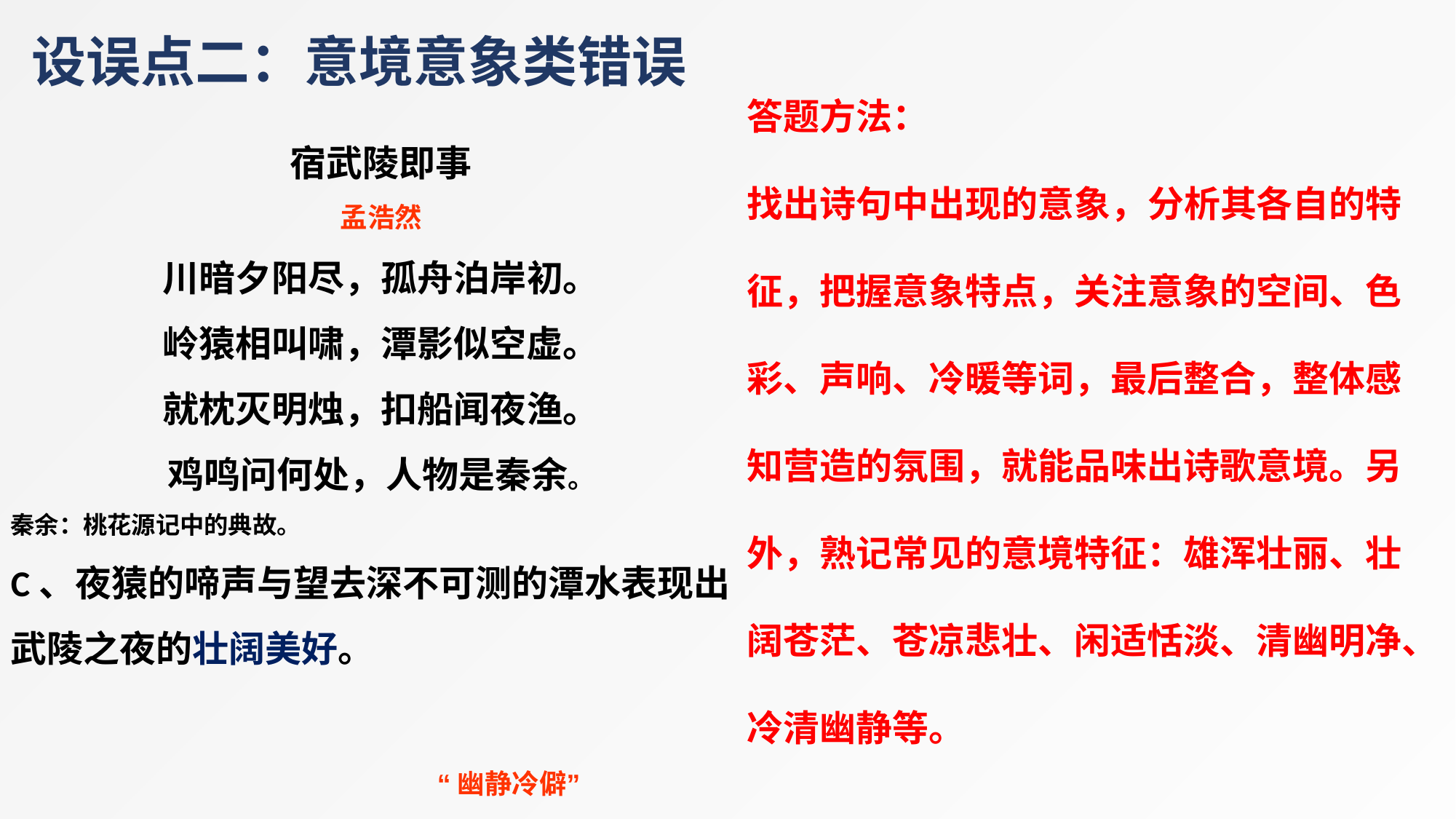

设误点二：意境意象类错误
答题方法：
找出诗句中出现的意象，分析其各自的特征，把握意象特点，关注意象的空间、色彩、声响、冷暖等词，最后整合，整体感知营造的氛围，就能品味出诗歌意境。另外，熟记常见的意境特征：雄浑壮丽、壮阔苍茫、苍凉悲壮、闲适恬淡、清幽明净、冷清幽静等。
宿武陵即事
孟浩然
川暗夕阳尽，孤舟泊岸初。
岭猿相叫啸，潭影似空虚。
就枕灭明烛，扣船闻夜渔。
鸡鸣问何处，人物是秦余。
秦余：桃花源记中的典故。
C、夜猿的啼声与望去深不可测的潭水表现出武陵之夜的壮阔美好。

“幽静冷僻”